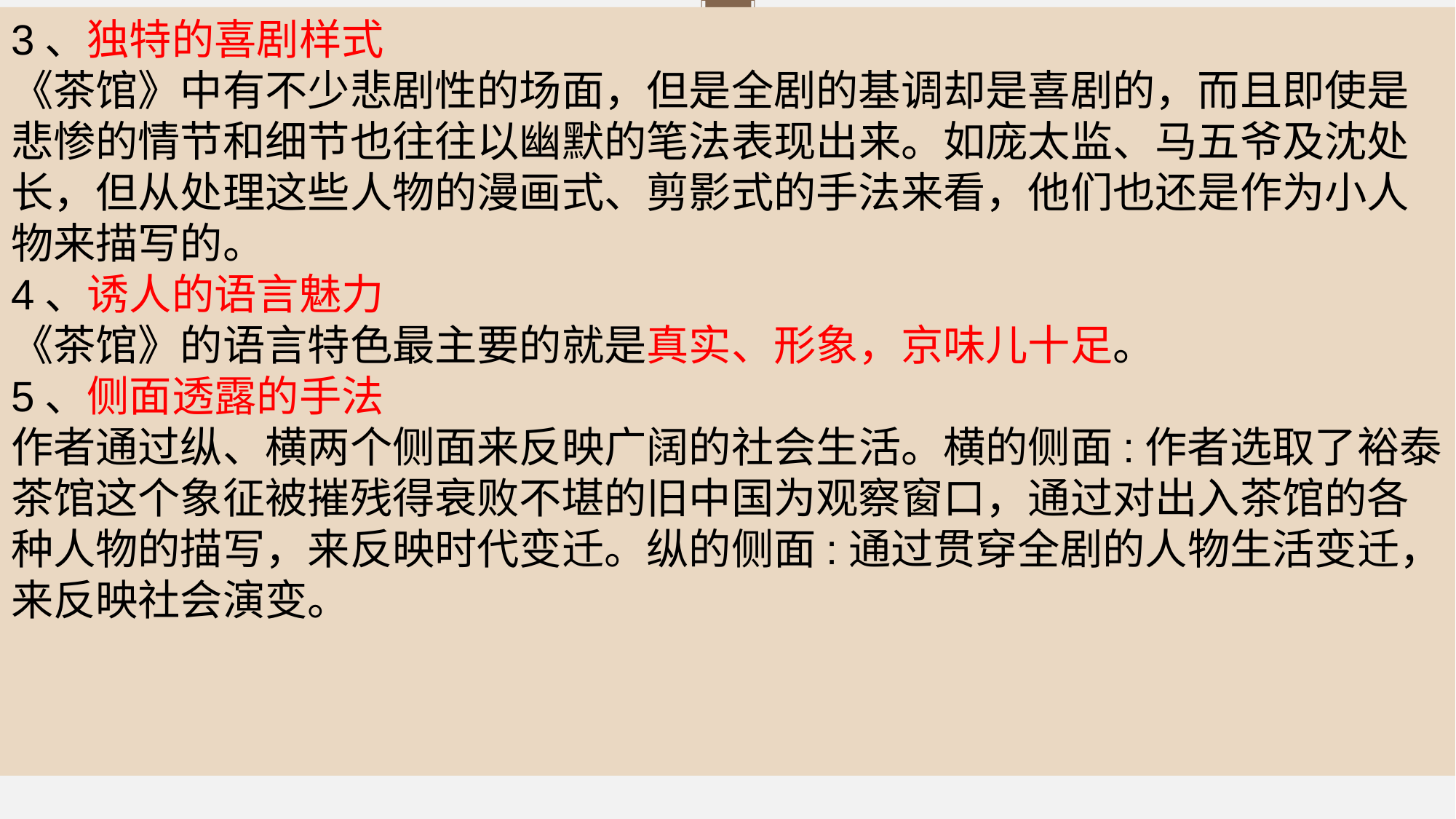

3、独特的喜剧样式
《茶馆》中有不少悲剧性的场面，但是全剧的基调却是喜剧的，而且即使是悲惨的情节和细节也往往以幽默的笔法表现出来。如庞太监、马五爷及沈处长，但从处理这些人物的漫画式、剪影式的手法来看，他们也还是作为小人物来描写的。
4、诱人的语言魅力
《茶馆》的语言特色最主要的就是真实、形象，京味儿十足。
5、侧面透露的手法
作者通过纵、横两个侧面来反映广阔的社会生活。横的侧面:作者选取了裕泰茶馆这个象征被摧残得衰败不堪的旧中国为观察窗口，通过对出入茶馆的各种人物的描写，来反映时代变迁。纵的侧面:通过贯穿全剧的人物生活变迁，来反映社会演变。